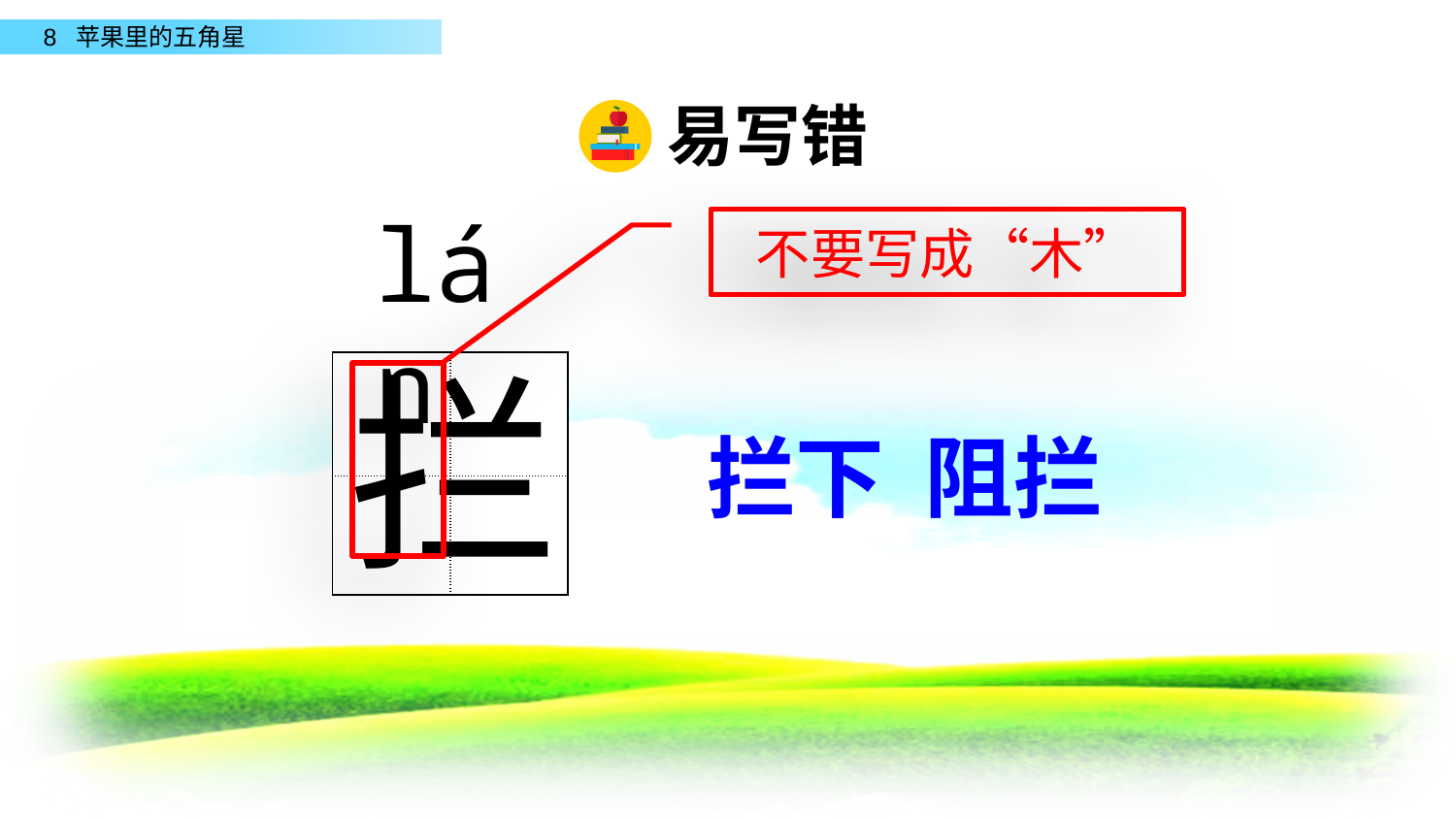

易写错

lán
不要写成“木”
拦
|  |  |
| --- | --- |
|  |  |
  拦下  阻拦